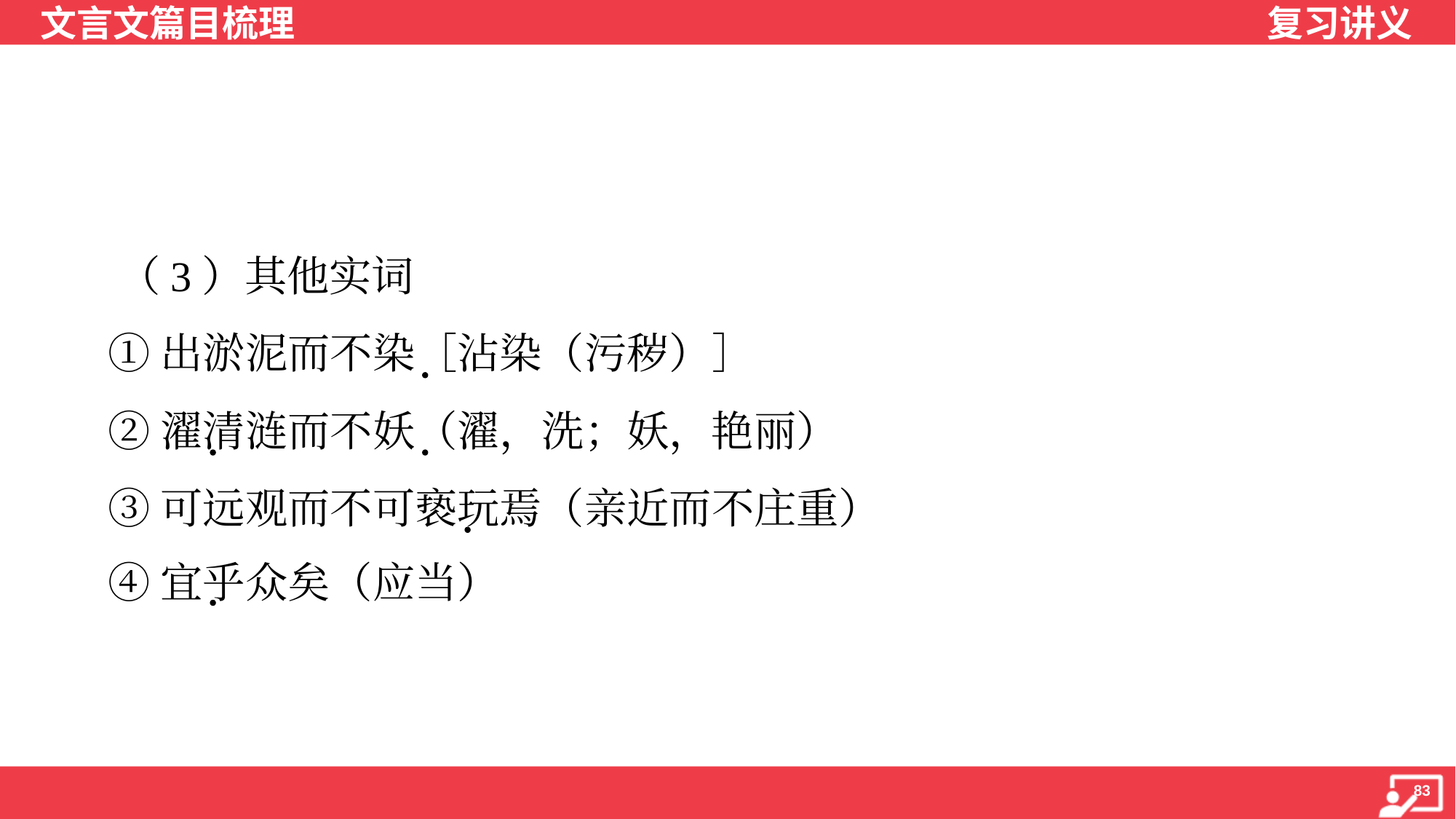

（3）其他实词
    ①出淤泥而不染［沾染（污秽）］
    ②濯清涟而不妖（濯，洗；妖，艳丽）
    ③可远观而不可亵玩焉（亲近而不庄重）
    ④宜乎众矣（应当）